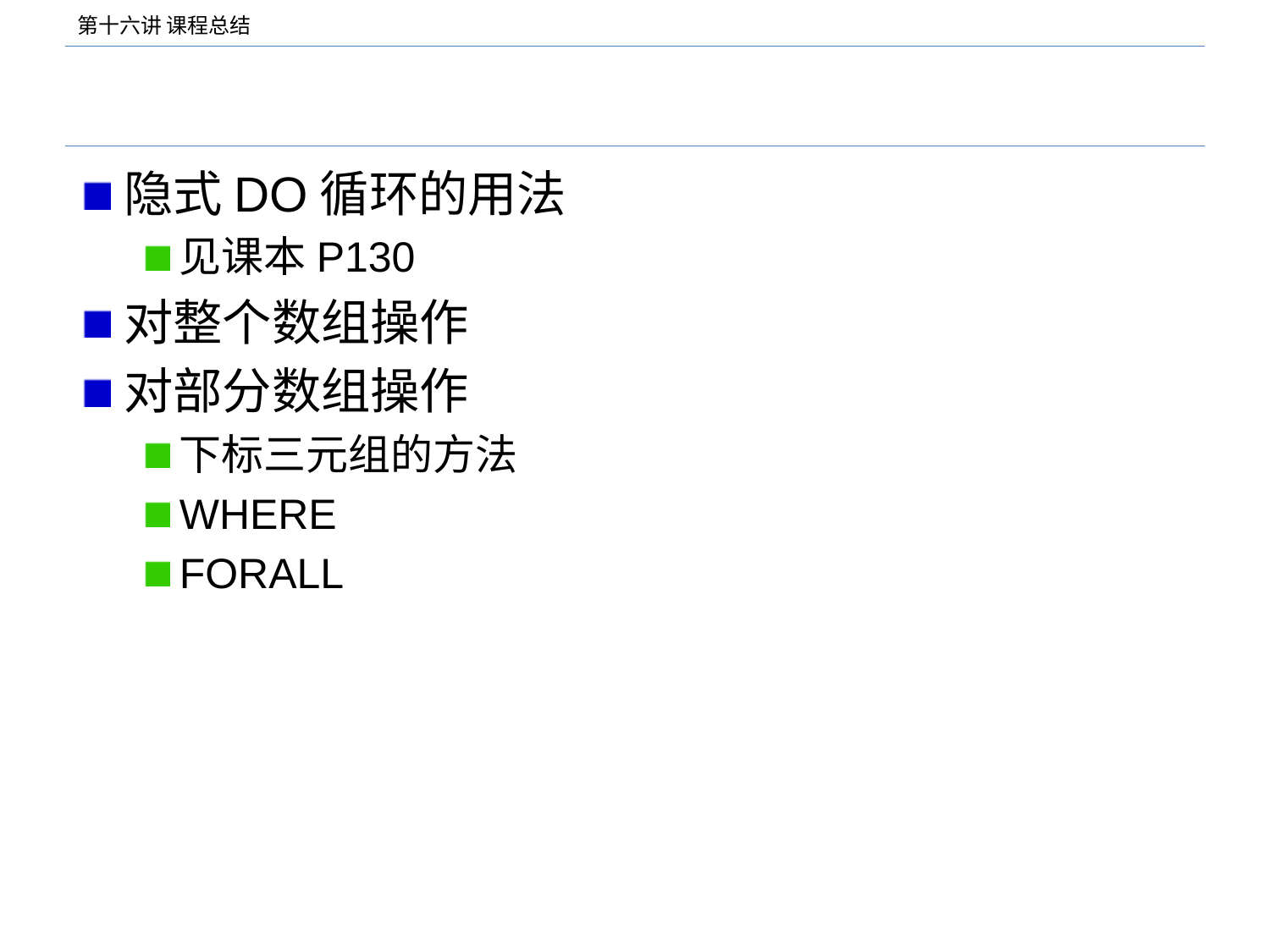

#
隐式DO循环的用法
见课本P130
对整个数组操作
对部分数组操作
下标三元组的方法
WHERE
FORALL